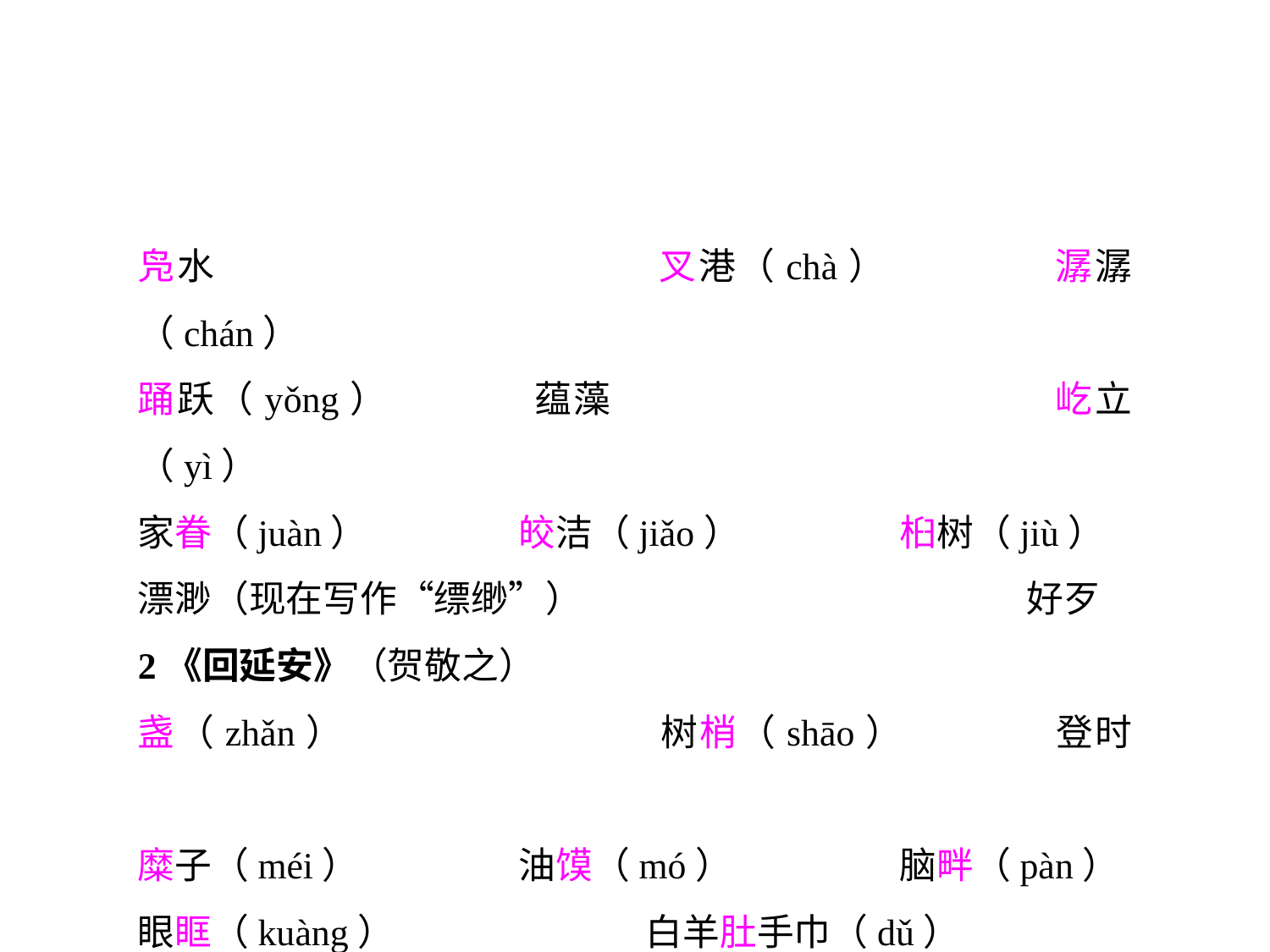

凫水				叉港（chà）		潺潺（chán）
踊跃（yǒng）		蕴藻				屹立（yì）
家眷（juàn）		皎洁（jiǎo）		桕树（jiù）
漂渺（现在写作“缥缈”）				好歹
2《回延安》（贺敬之）
盏（zhǎn）			树梢（shāo）		登时
糜子（méi）		油馍（mó）		脑畔（pàn）
眼眶（kuàng）		白羊肚手巾（dǔ）